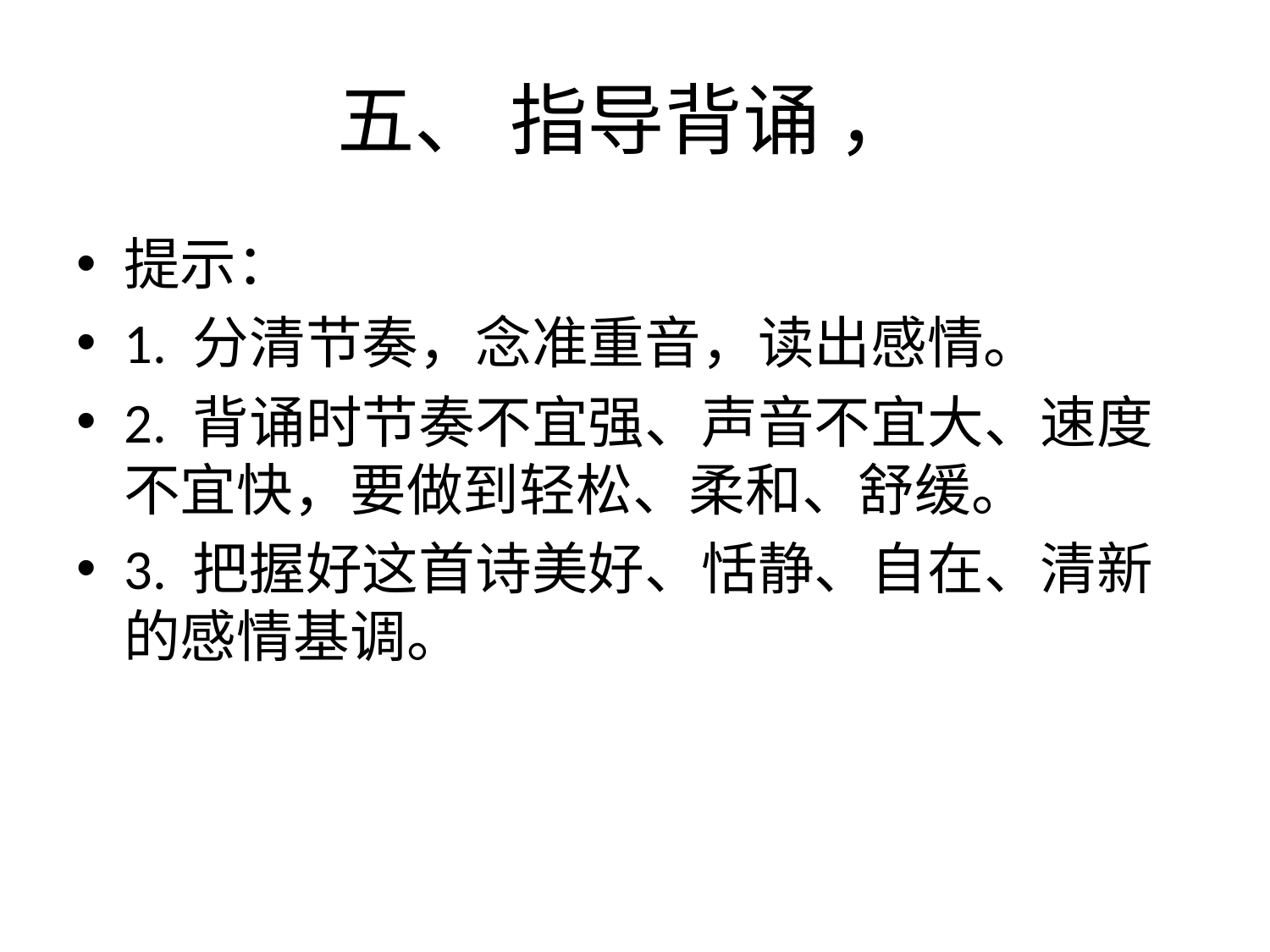

# 五、 指导背诵 ，
提示：
1. 分清节奏，念准重音，读出感情。
2. 背诵时节奏不宜强、声音不宜大、速度不宜快，要做到轻松、柔和、舒缓。
3. 把握好这首诗美好、恬静、自在、清新的感情基调。